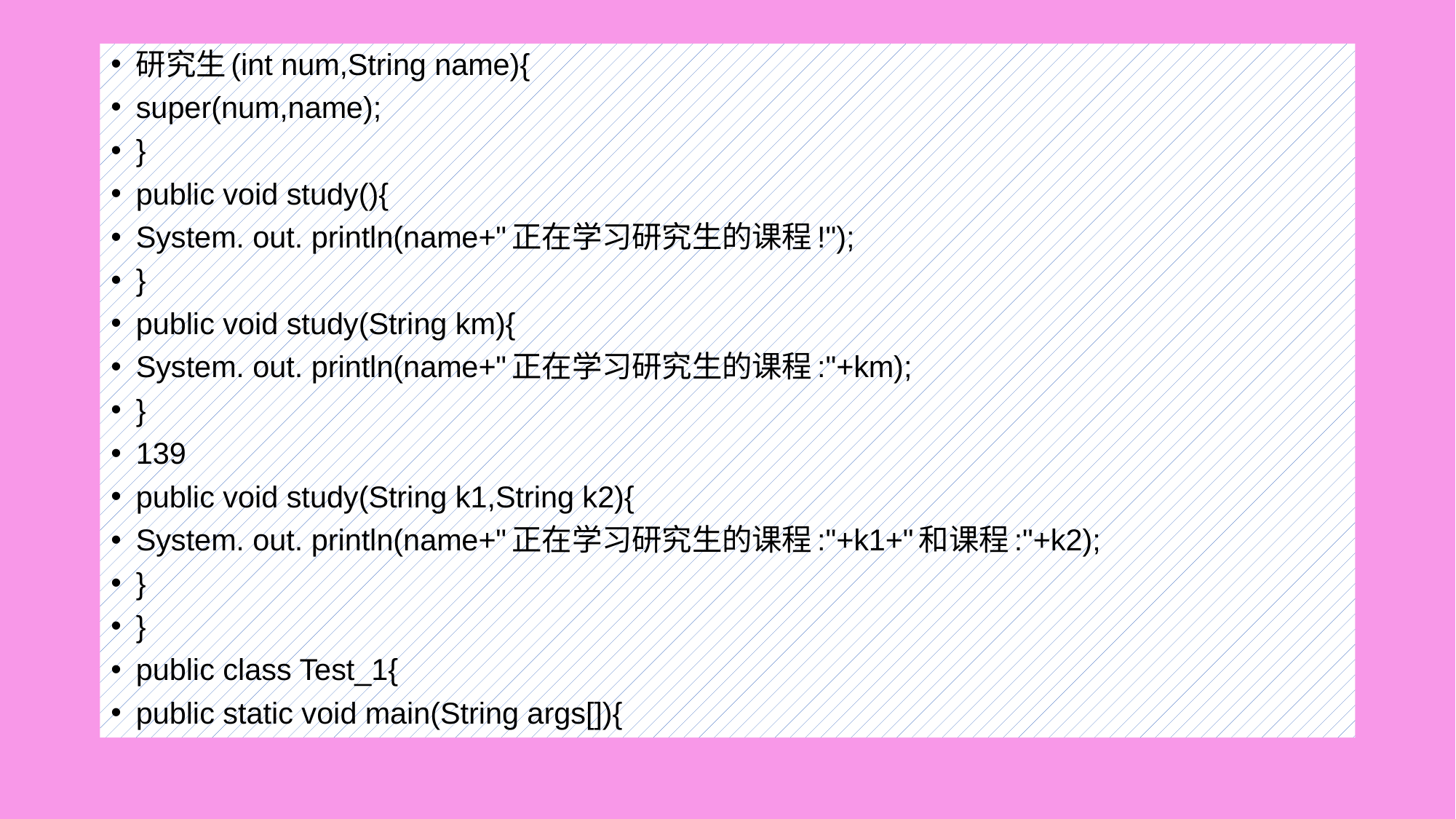

#
研究生(int num,String name){
super(num,name);
}
public void study(){
System. out. println(name+"正在学习研究生的课程!");
}
public void study(String km){
System. out. println(name+"正在学习研究生的课程:"+km);
}
139
public void study(String k1,String k2){
System. out. println(name+"正在学习研究生的课程:"+k1+"和课程:"+k2);
}
}
public class Test_1{
public static void main(String args[]){